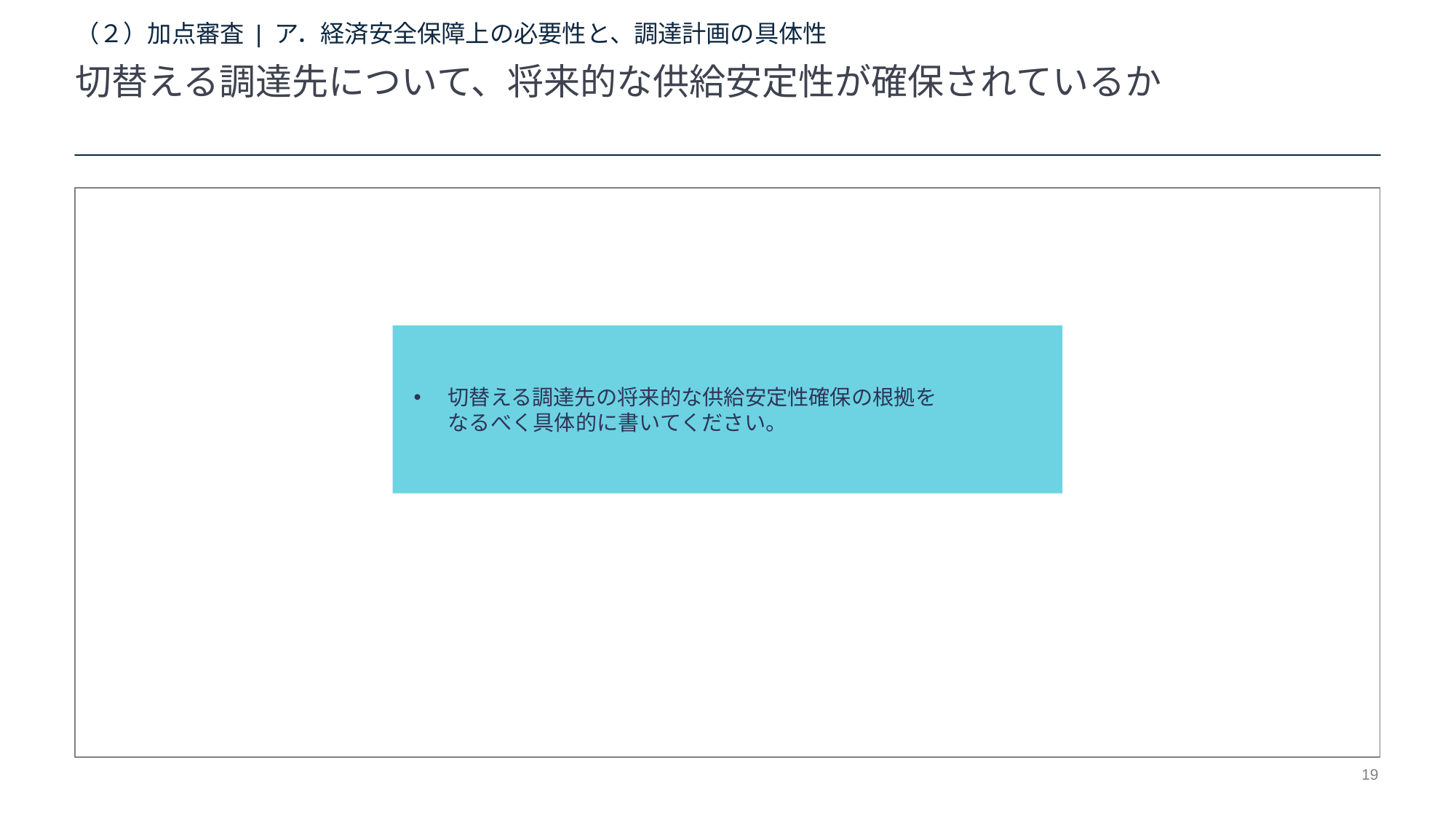

# （２）加点審査 | ア．経済安全保障上の必要性と、調達計画の具体性
切替える調達先について、将来的な供給安定性が確保されているか

切替える調達先の将来的な供給安定性確保の根拠を
なるべく具体的に書いてください。